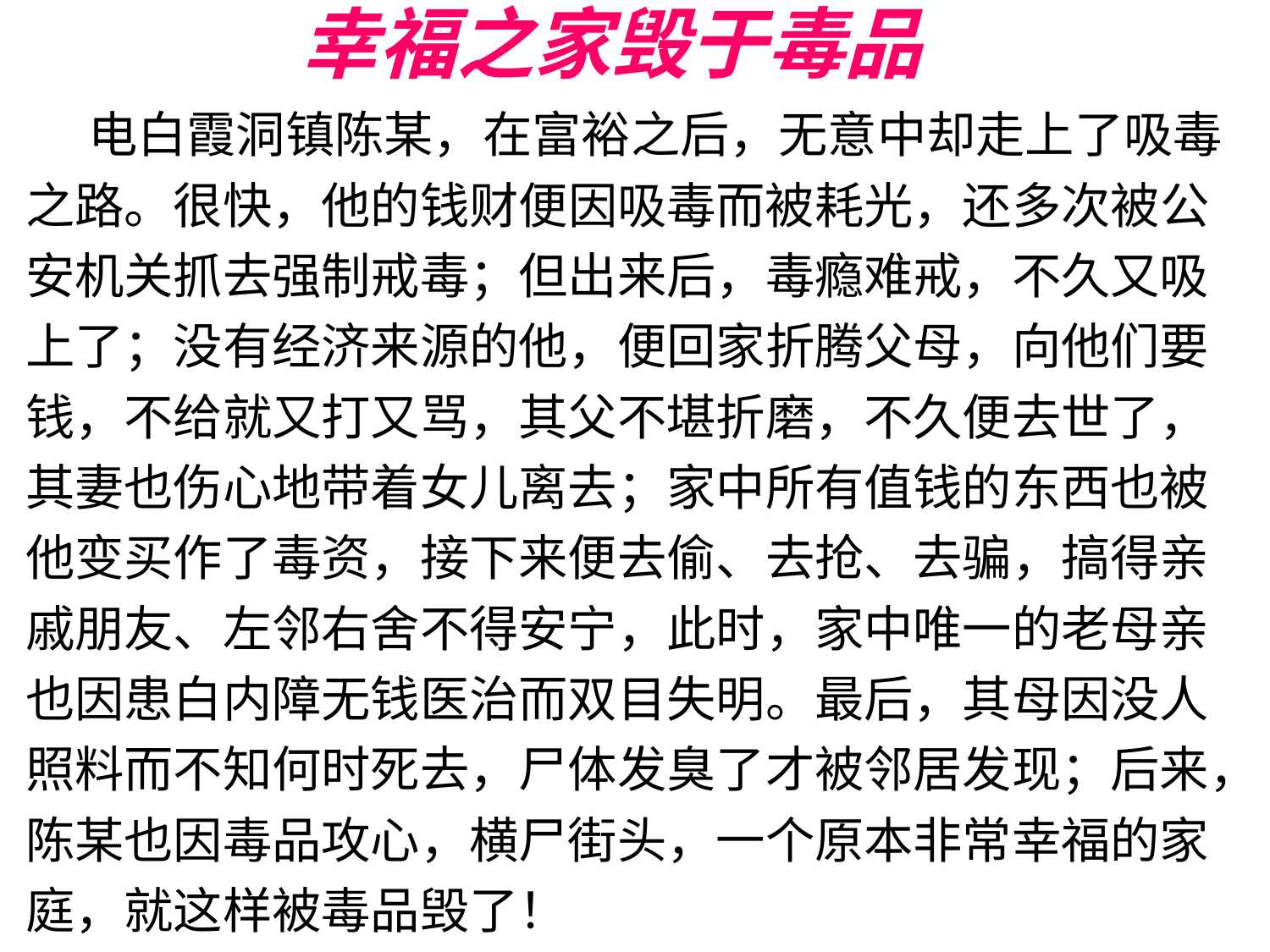

# 幸福之家毁于毒品
             电白霞洞镇陈某，在富裕之后，无意中却走上了吸毒之路。很快，他的钱财便因吸毒而被耗光，还多次被公安机关抓去强制戒毒；但出来后，毒瘾难戒，不久又吸上了；没有经济来源的他，便回家折腾父母，向他们要钱，不给就又打又骂，其父不堪折磨，不久便去世了，其妻也伤心地带着女儿离去；家中所有值钱的东西也被他变买作了毒资，接下来便去偷、去抢、去骗，搞得亲戚朋友、左邻右舍不得安宁，此时，家中唯一的老母亲也因患白内障无钱医治而双目失明。最后，其母因没人照料而不知何时死去，尸体发臭了才被邻居发现；后来，陈某也因毒品攻心，横尸街头，一个原本非常幸福的家庭，就这样被毒品毁了！